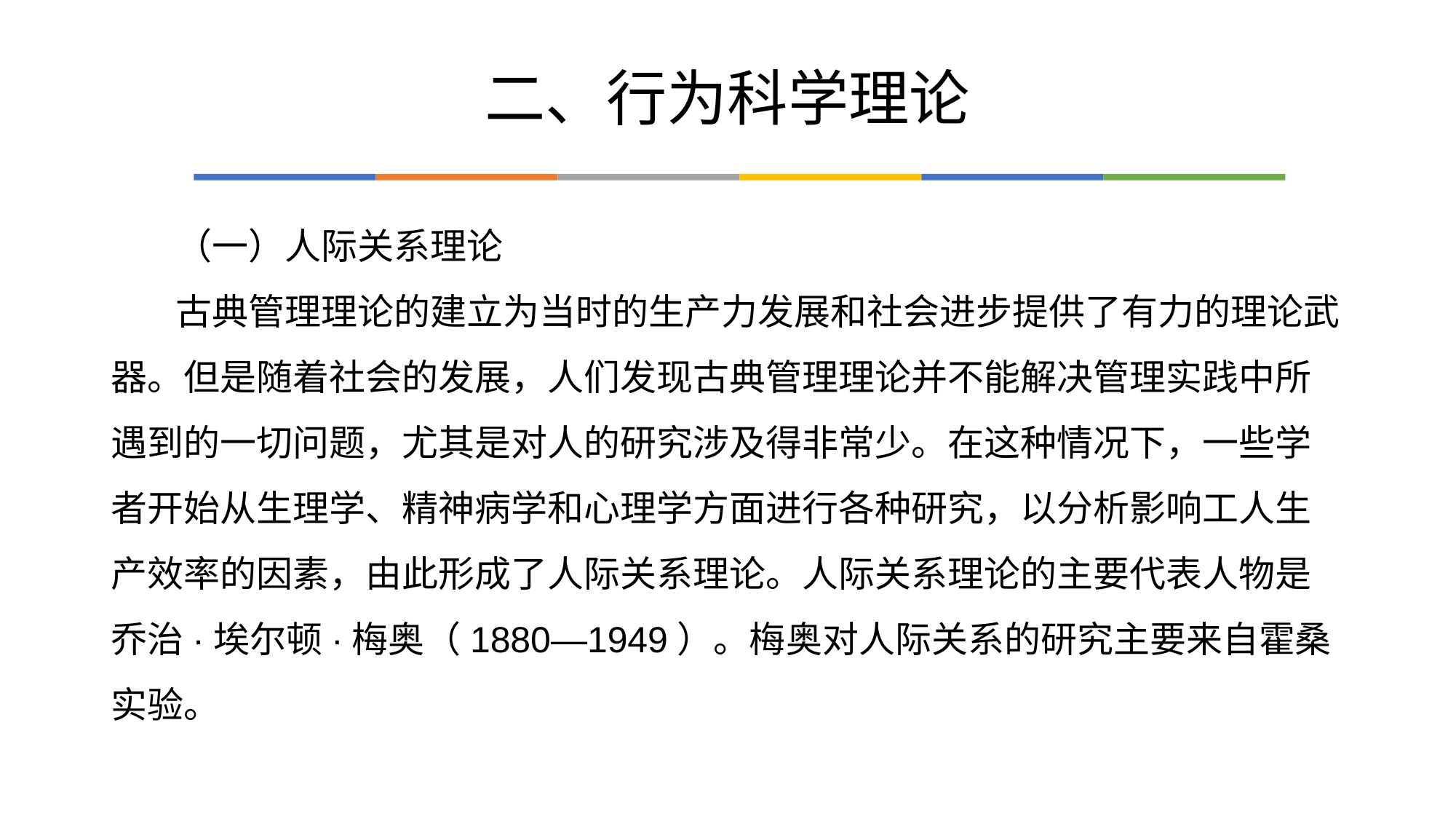

# 二、行为科学理论
（一）人际关系理论
古典管理理论的建立为当时的生产力发展和社会进步提供了有力的理论武器。但是随着社会的发展，人们发现古典管理理论并不能解决管理实践中所遇到的一切问题，尤其是对人的研究涉及得非常少。在这种情况下，一些学者开始从生理学、精神病学和心理学方面进行各种研究，以分析影响工人生产效率的因素，由此形成了人际关系理论。人际关系理论的主要代表人物是乔治·埃尔顿·梅奥（1880—1949）。梅奥对人际关系的研究主要来自霍桑实验。